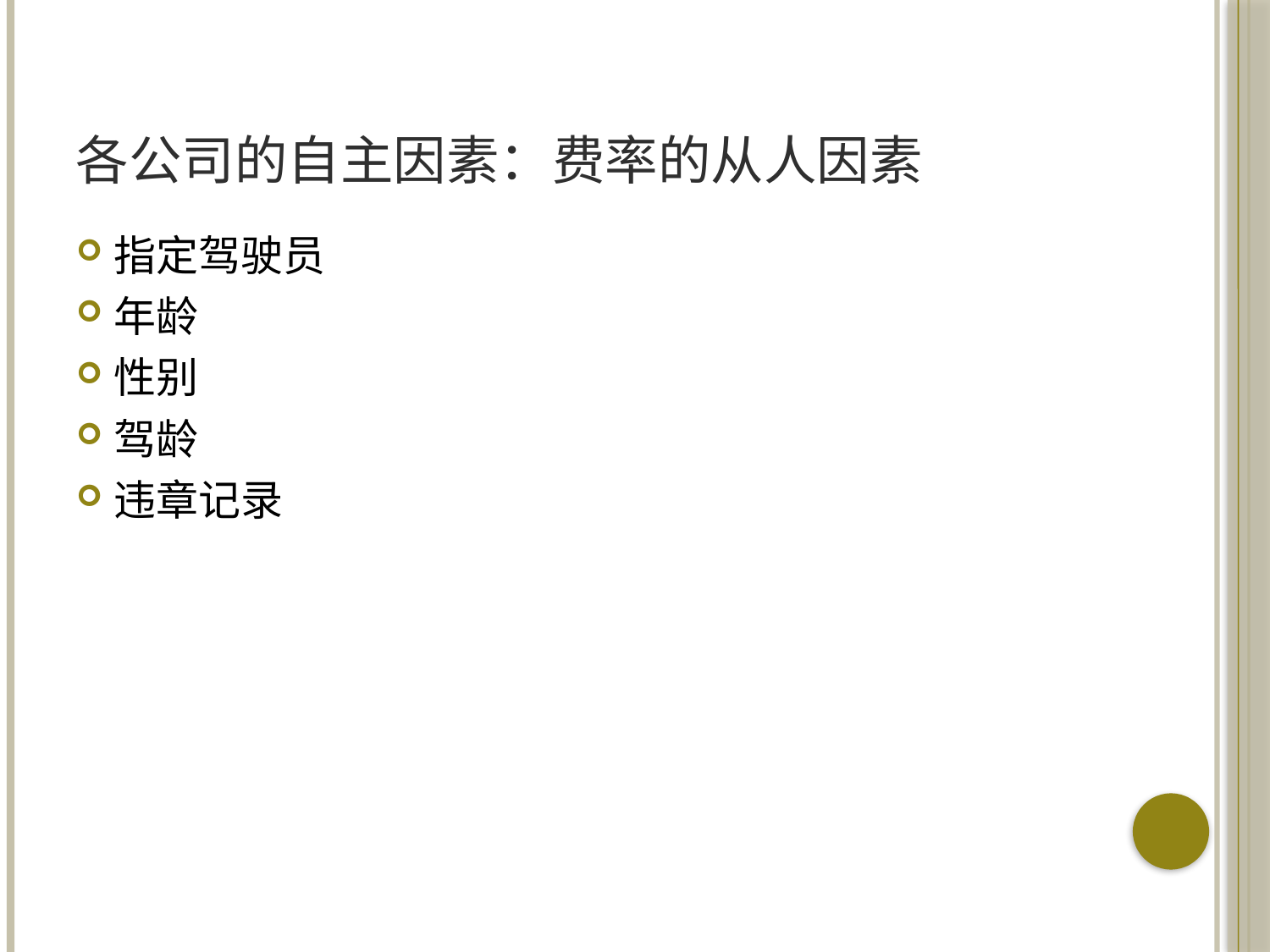

# 各公司的自主因素：费率的从人因素
指定驾驶员
年龄
性别
驾龄
违章记录